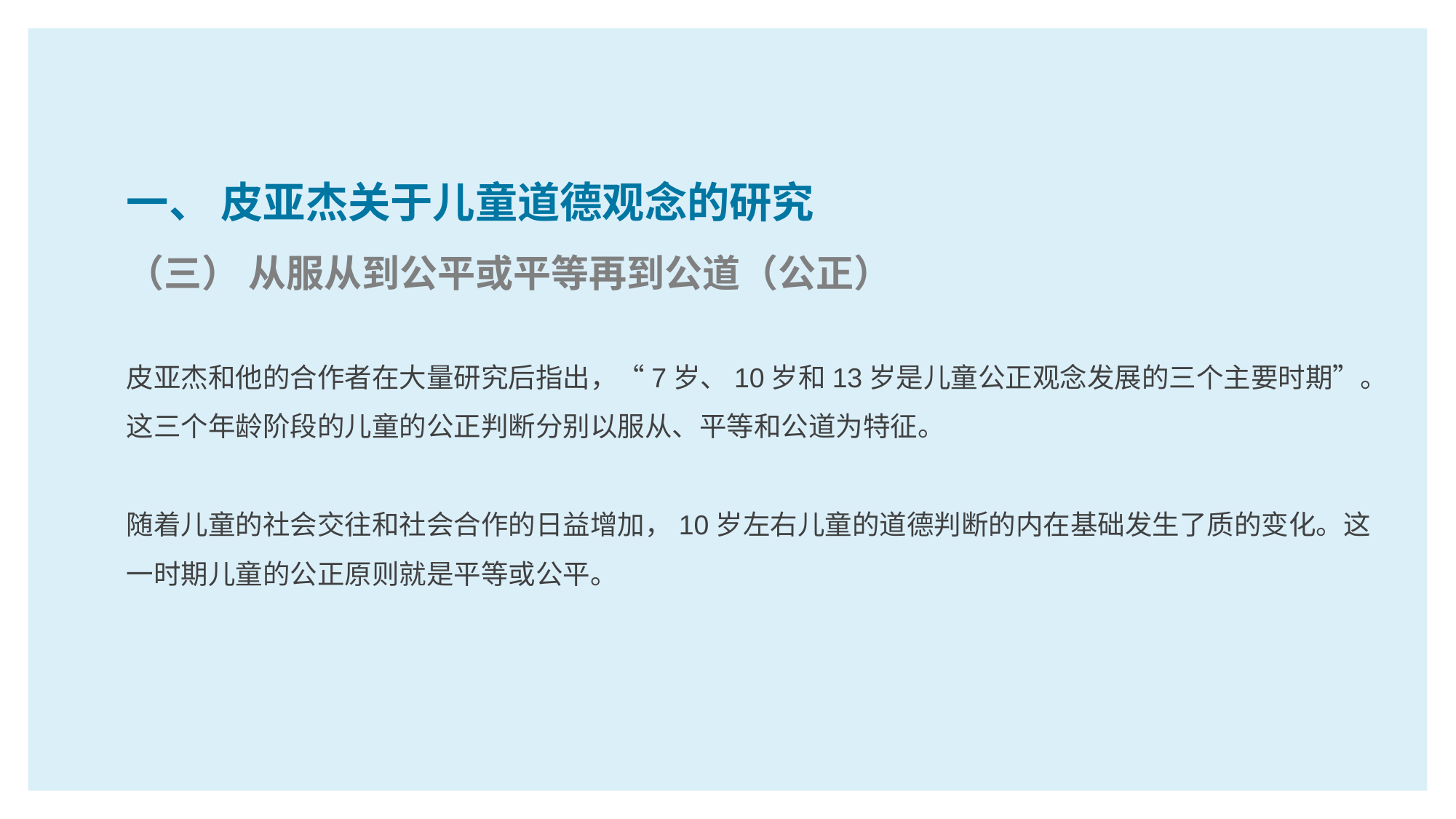

一、 皮亚杰关于儿童道德观念的研究
（三） 从服从到公平或平等再到公道（公正）

皮亚杰和他的合作者在大量研究后指出，“7岁、10岁和13岁是儿童公正观念发展的三个主要时期”。这三个年龄阶段的儿童的公正判断分别以服从、平等和公道为特征。

随着儿童的社会交往和社会合作的日益增加，10岁左右儿童的道德判断的内在基础发生了质的变化。这一时期儿童的公正原则就是平等或公平。